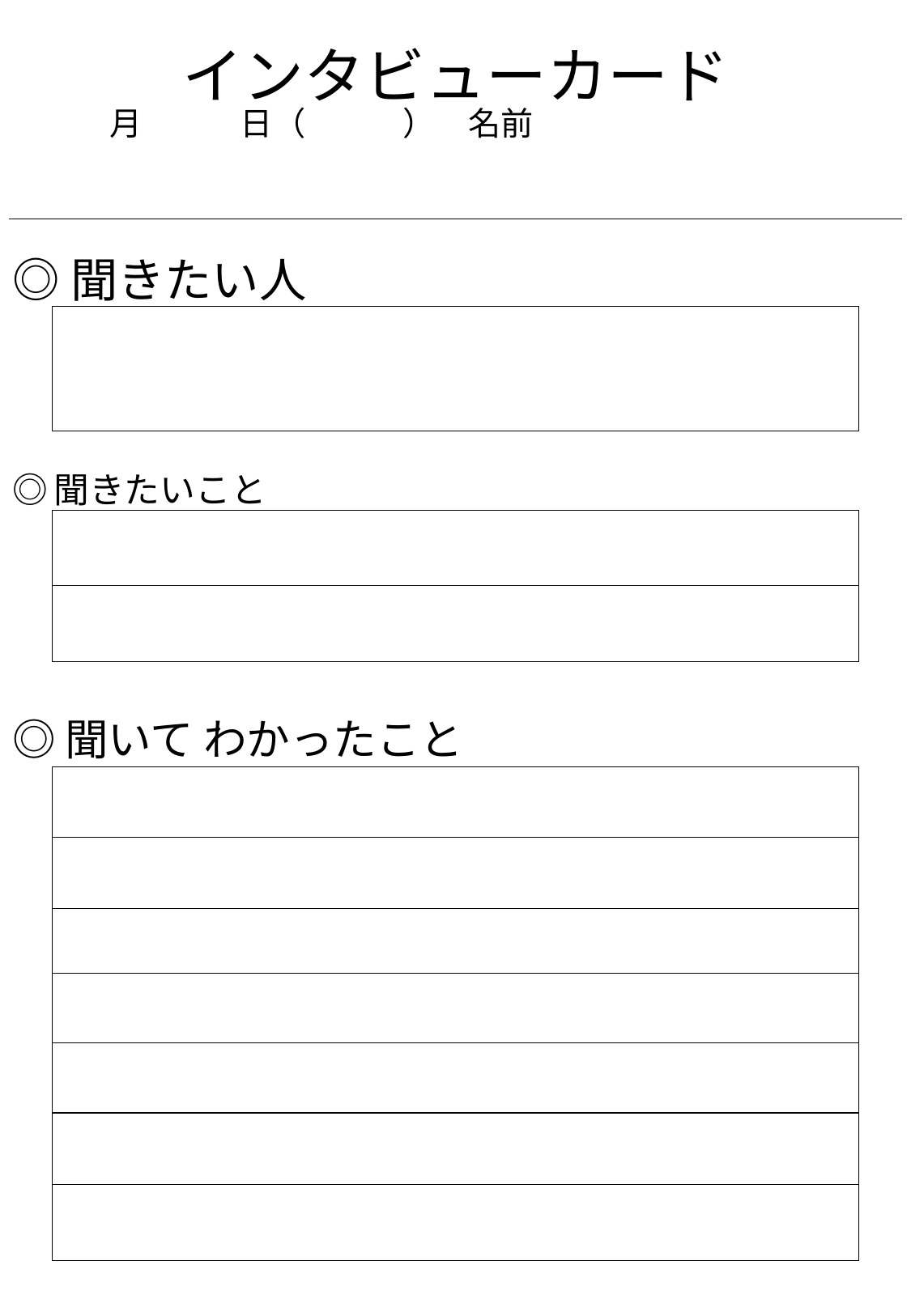

# インタビューカード
　　　月　　　日（　　　）　名前
◎聞きたい人

◎聞きたいこと

◎聞いて わかったこと